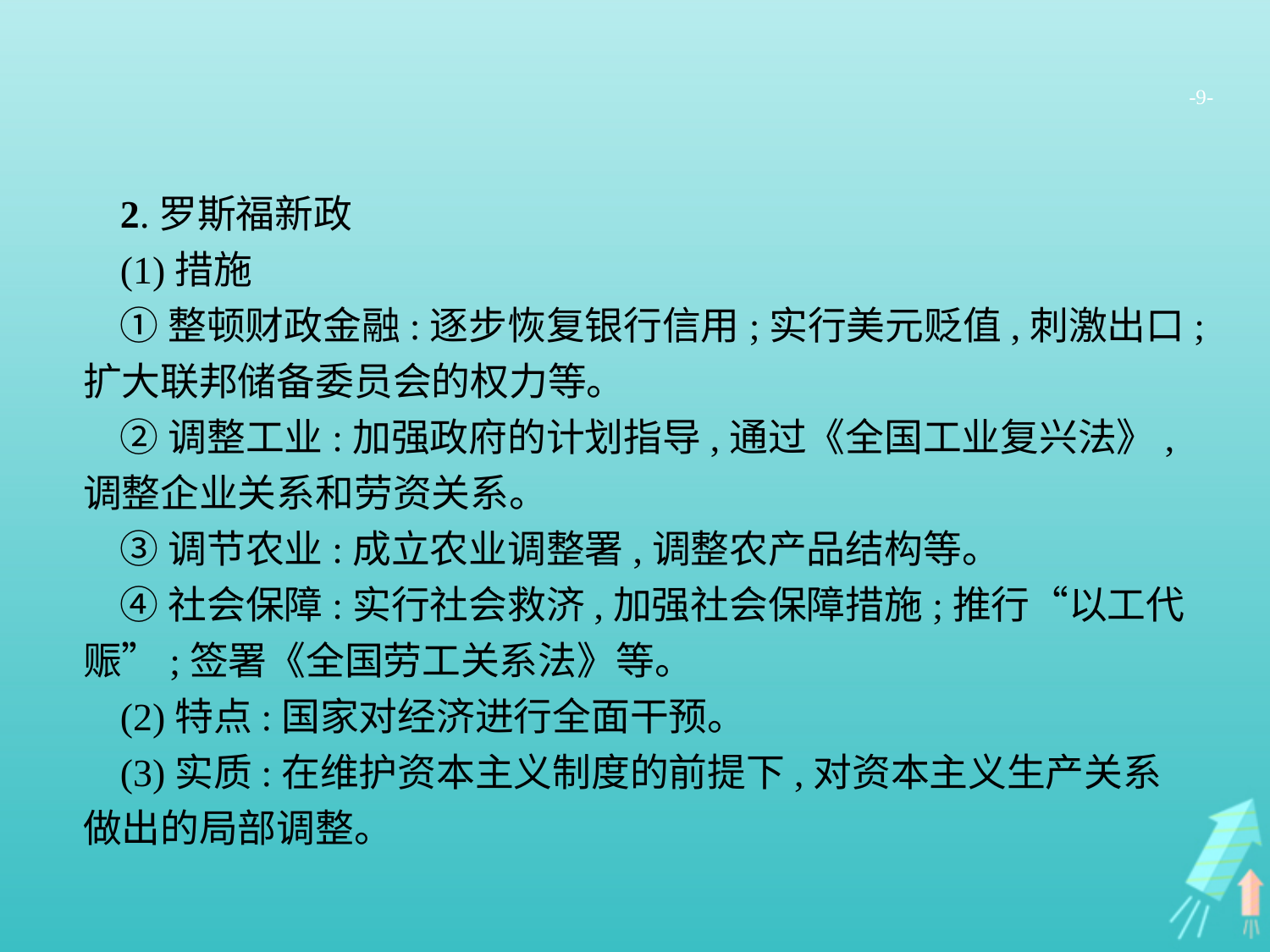

-9-
2.罗斯福新政
(1)措施
①整顿财政金融:逐步恢复银行信用;实行美元贬值,刺激出口;扩大联邦储备委员会的权力等。
②调整工业:加强政府的计划指导,通过《全国工业复兴法》,调整企业关系和劳资关系。
③调节农业:成立农业调整署,调整农产品结构等。
④社会保障:实行社会救济,加强社会保障措施;推行“以工代赈”;签署《全国劳工关系法》等。
(2)特点:国家对经济进行全面干预。
(3)实质:在维护资本主义制度的前提下,对资本主义生产关系做出的局部调整。